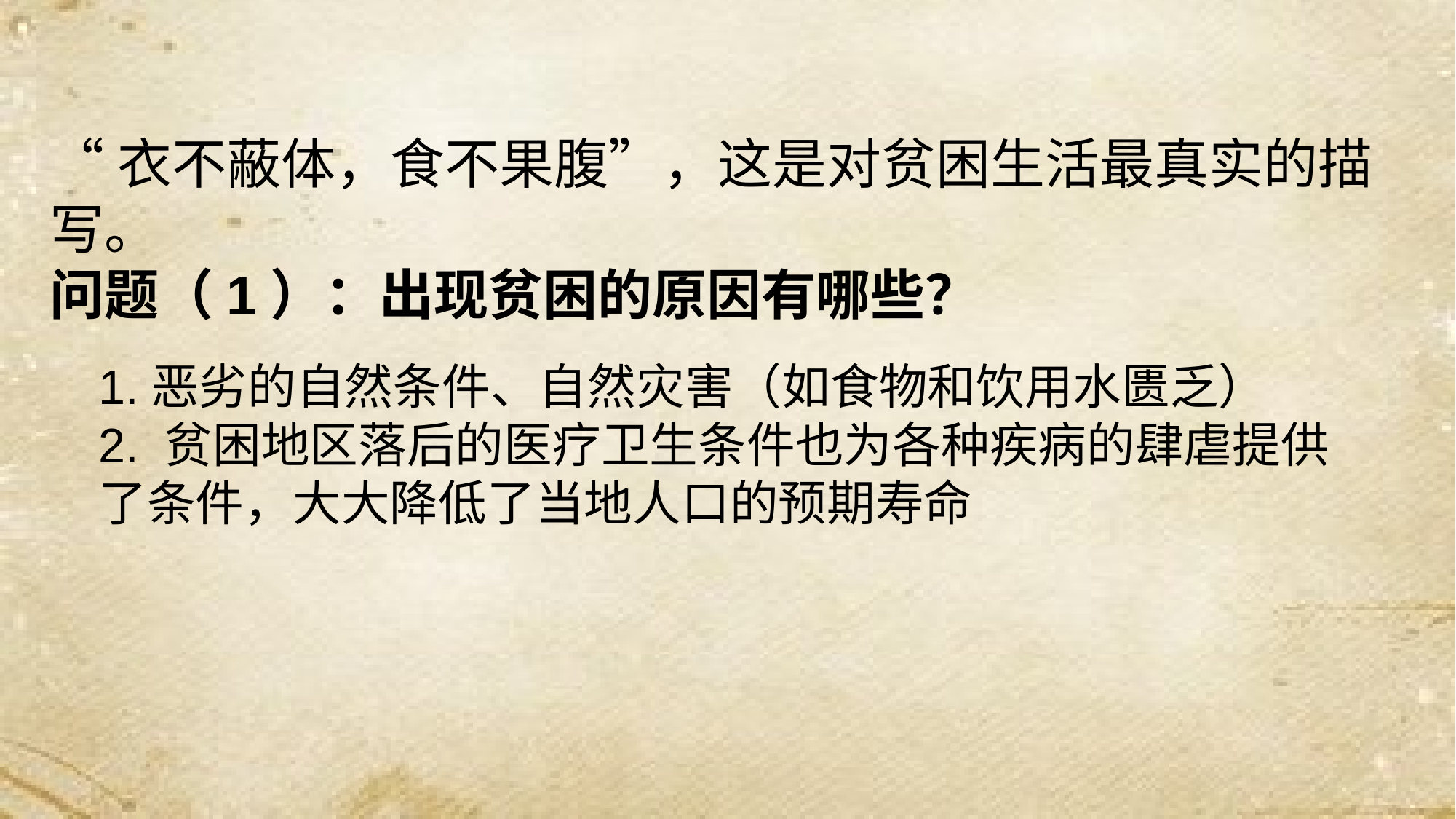

“衣不蔽体，食不果腹”，这是对贫困生活最真实的描写。
问题（1）：出现贫困的原因有哪些？
1.恶劣的自然条件、自然灾害（如食物和饮用水匮乏）
2. 贫困地区落后的医疗卫生条件也为各种疾病的肆虐提供了条件，大大降低了当地人口的预期寿命